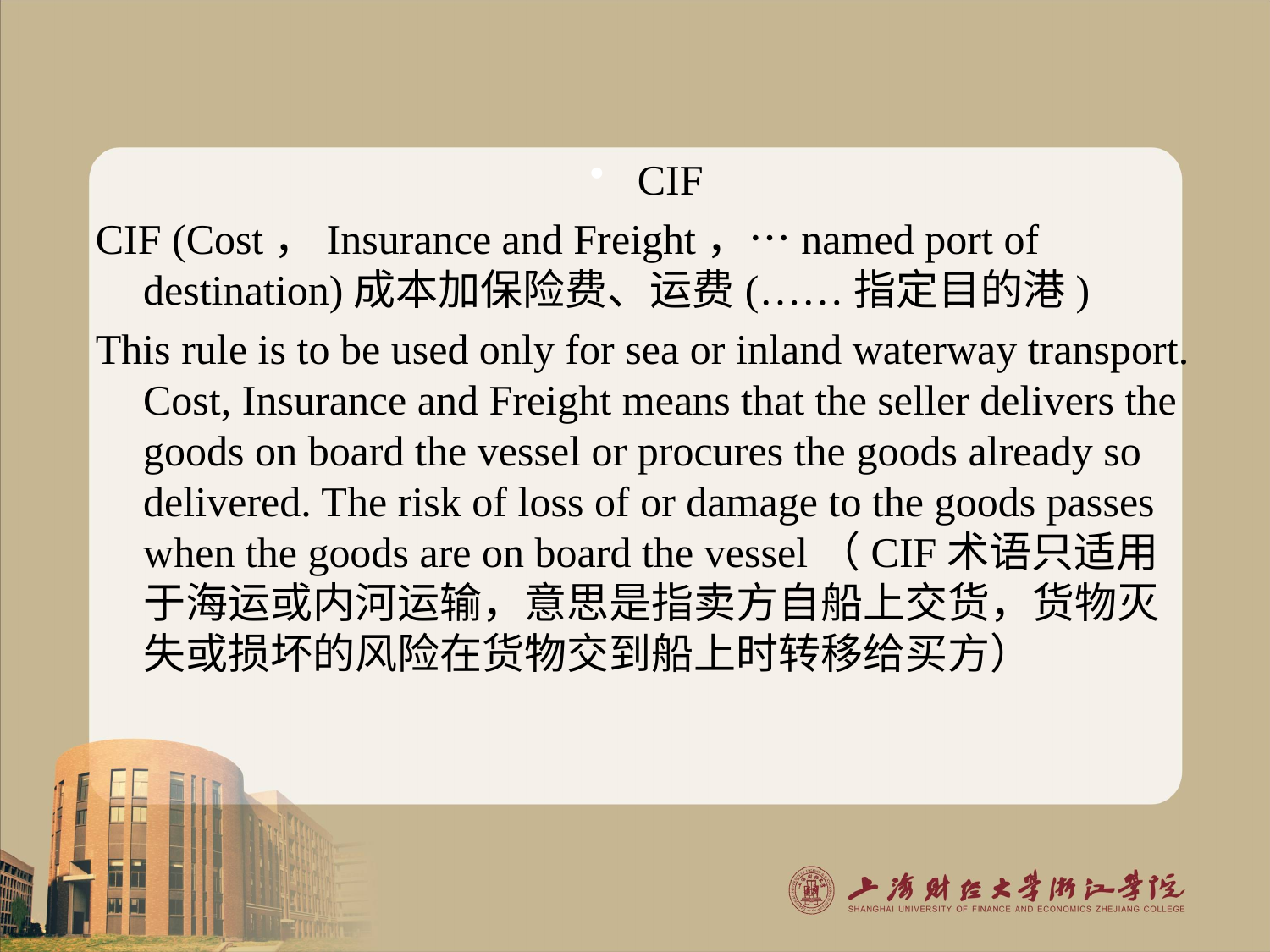

#
CIF
CIF (Cost，Insurance and Freight，…named port of destination)成本加保险费、运费(……指定目的港)
This rule is to be used only for sea or inland waterway transport. Cost, Insurance and Freight means that the seller delivers the goods on board the vessel or procures the goods already so delivered. The risk of loss of or damage to the goods passes when the goods are on board the vessel（CIF术语只适用于海运或内河运输，意思是指卖方自船上交货，货物灭失或损坏的风险在货物交到船上时转移给买方）